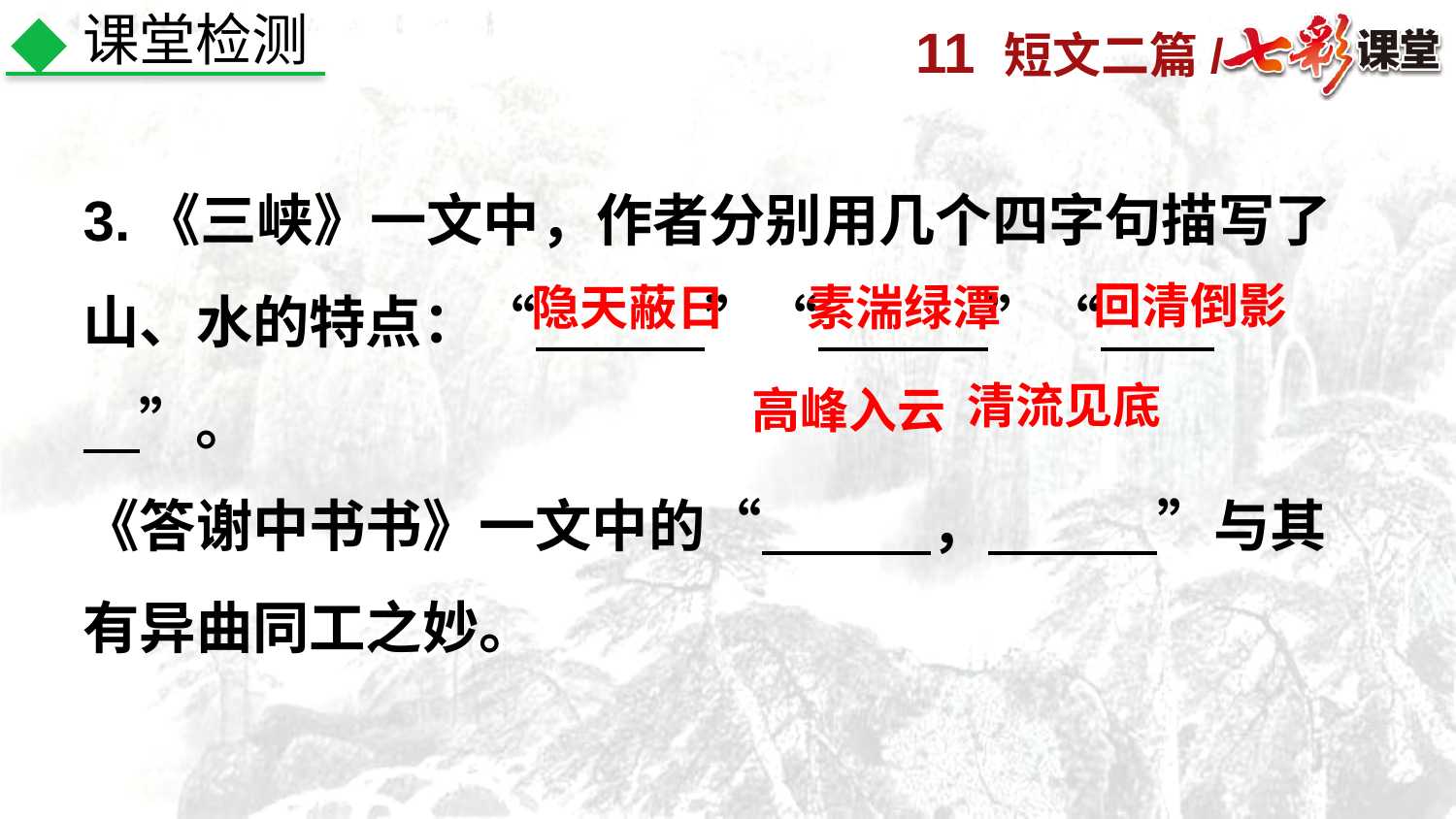

课堂检测

3.《三峡》一文中，作者分别用几个四字句描写了山、水的特点：“　　　”“　　　”“　　　”。
《答谢中书书》一文中的“　　　，　　　”与其有异曲同工之妙。
回清倒影
隐天蔽日
素湍绿潭
清流见底
高峰入云